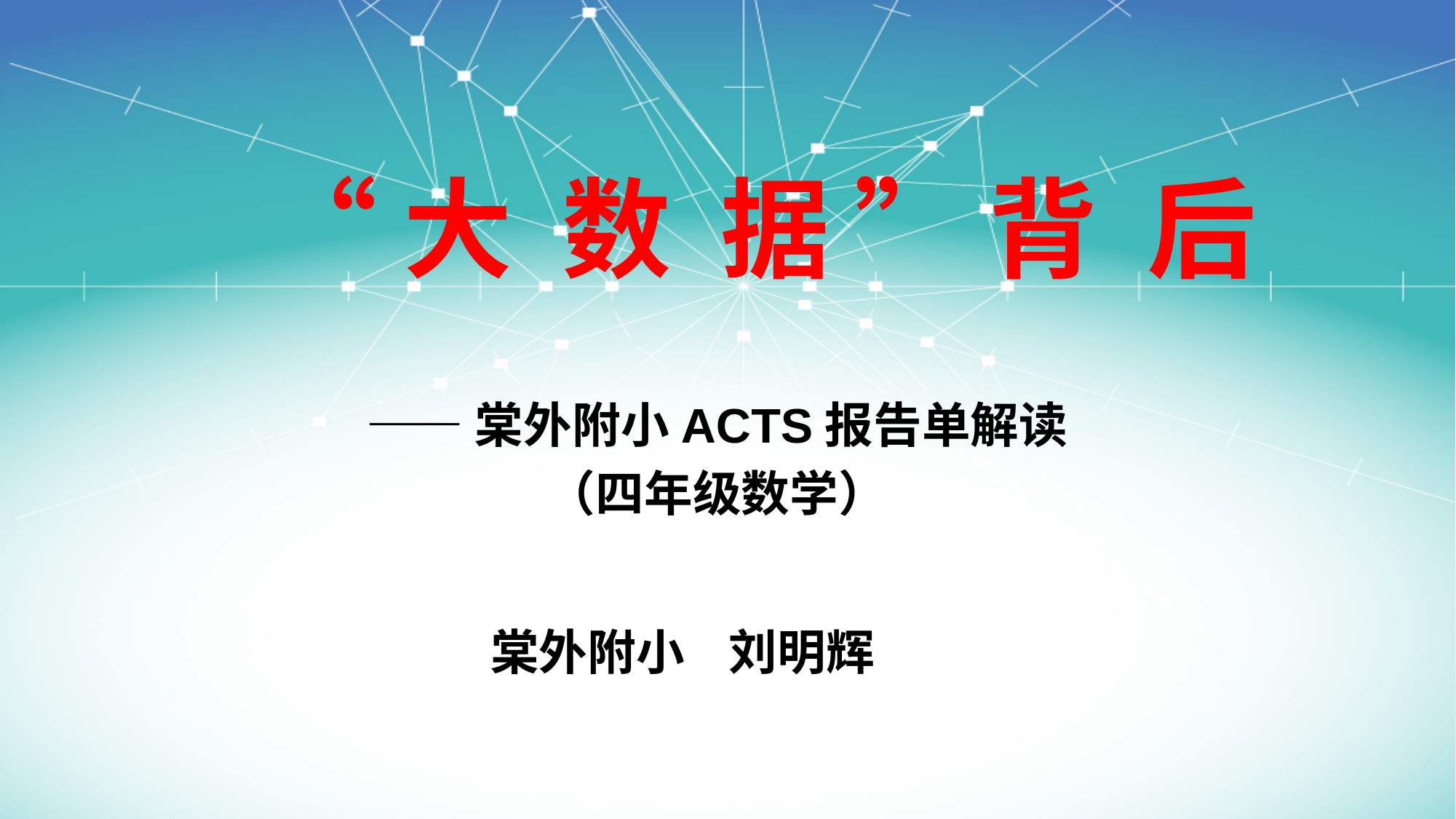

# “大  数  据 ” 背  后
——棠外附小ACTS报告单解读
（四年级数学）
棠外附小    刘明辉